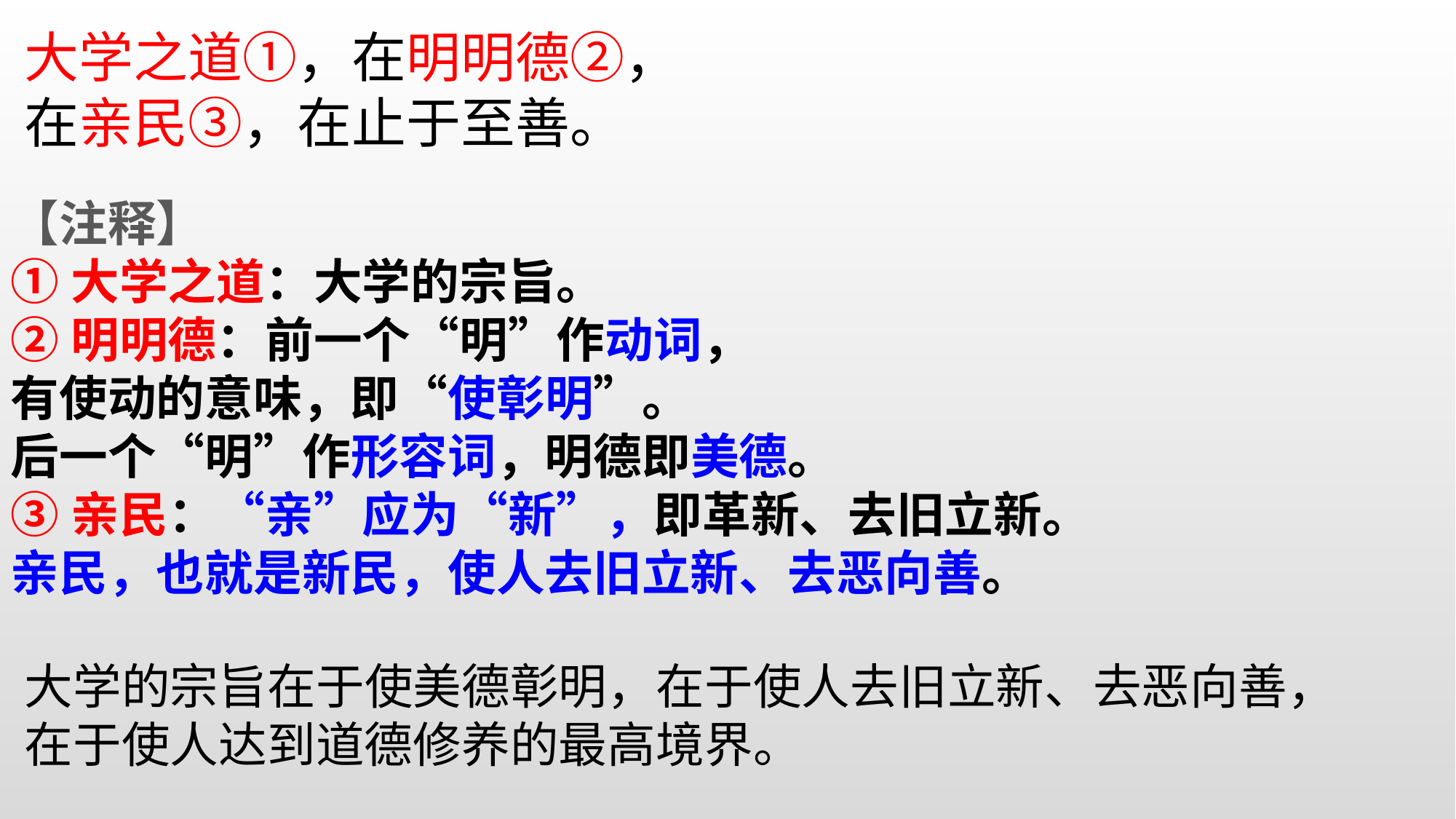

大学之道①，在明明德②，
在亲民③，在止于至善。

【注释】
①大学之道：大学的宗旨。
②明明德：前一个“明”作动词，
有使动的意味，即“使彰明”。
后一个“明”作形容词，明德即美德。
③亲民：“亲”应为“新”，即革新、去旧立新。亲民，也就是新民，使人去旧立新、去恶向善。
大学的宗旨在于使美德彰明，在于使人去旧立新、去恶向善，
在于使人达到道德修养的最高境界。